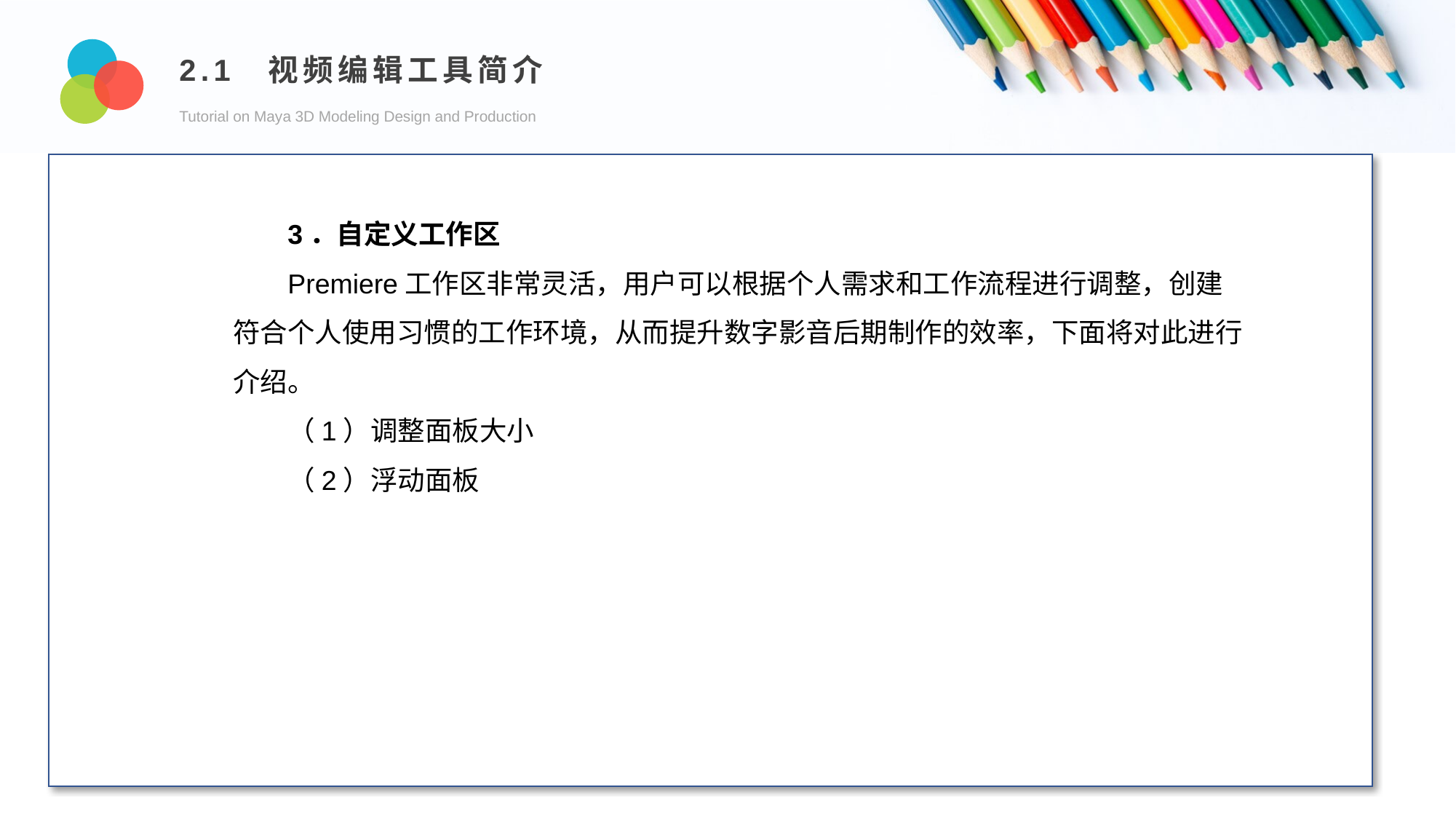

2.1  视频编辑工具简介
Tutorial on Maya 3D Modeling Design and Production
Design and Production
3．自定义工作区
Premiere工作区非常灵活，用户可以根据个人需求和工作流程进行调整，创建符合个人使用习惯的工作环境，从而提升数字影音后期制作的效率，下面将对此进行介绍。
（1）调整面板大小
（2）浮动面板